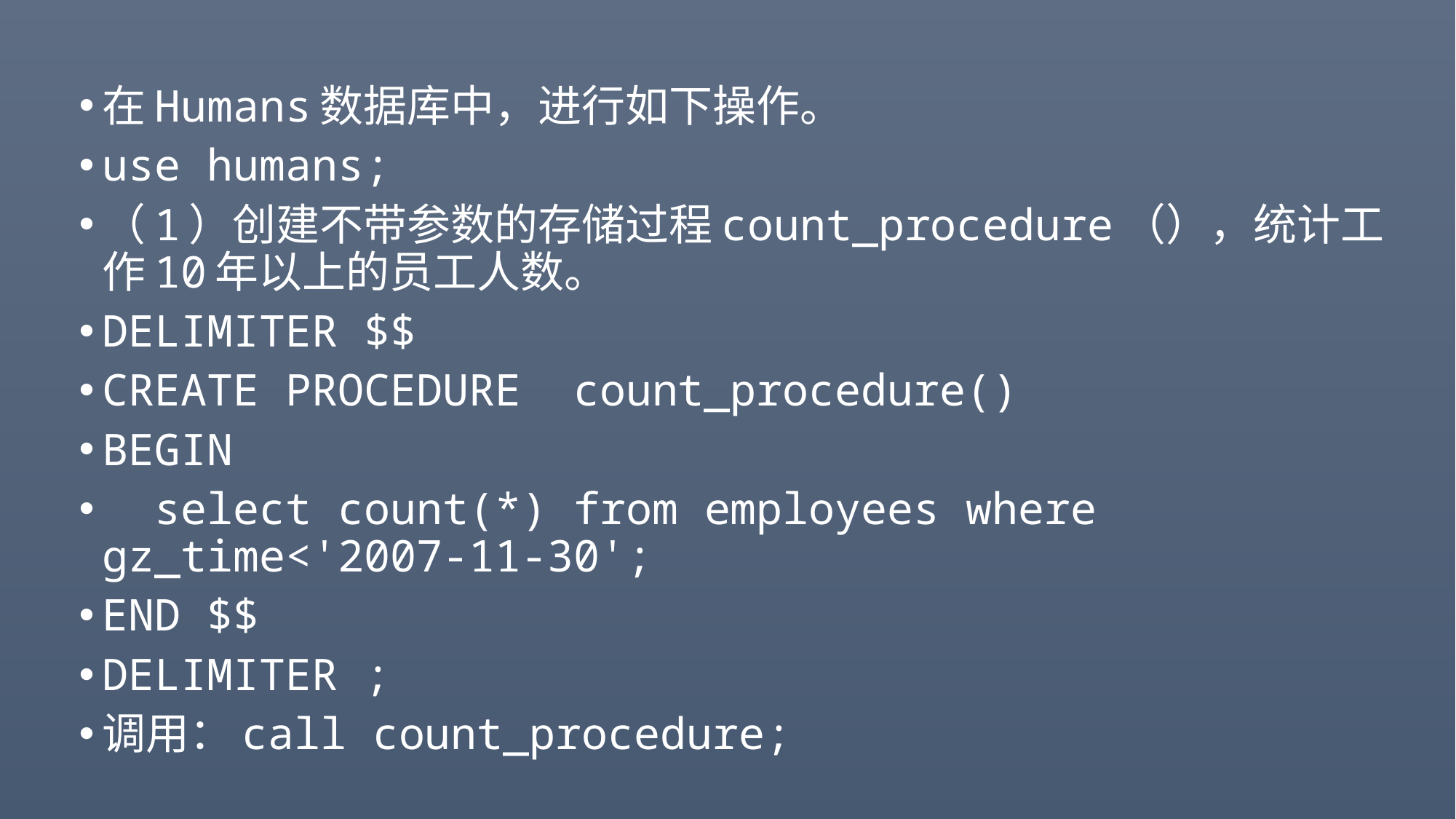

#
在Humans数据库中，进行如下操作。
use humans;
（1）创建不带参数的存储过程count_procedure（），统计工作10年以上的员工人数。
DELIMITER $$
CREATE PROCEDURE  count_procedure()
BEGIN
  select count(*) from employees where gz_time<'2007-11-30';
END $$
DELIMITER ;
调用：call count_procedure;